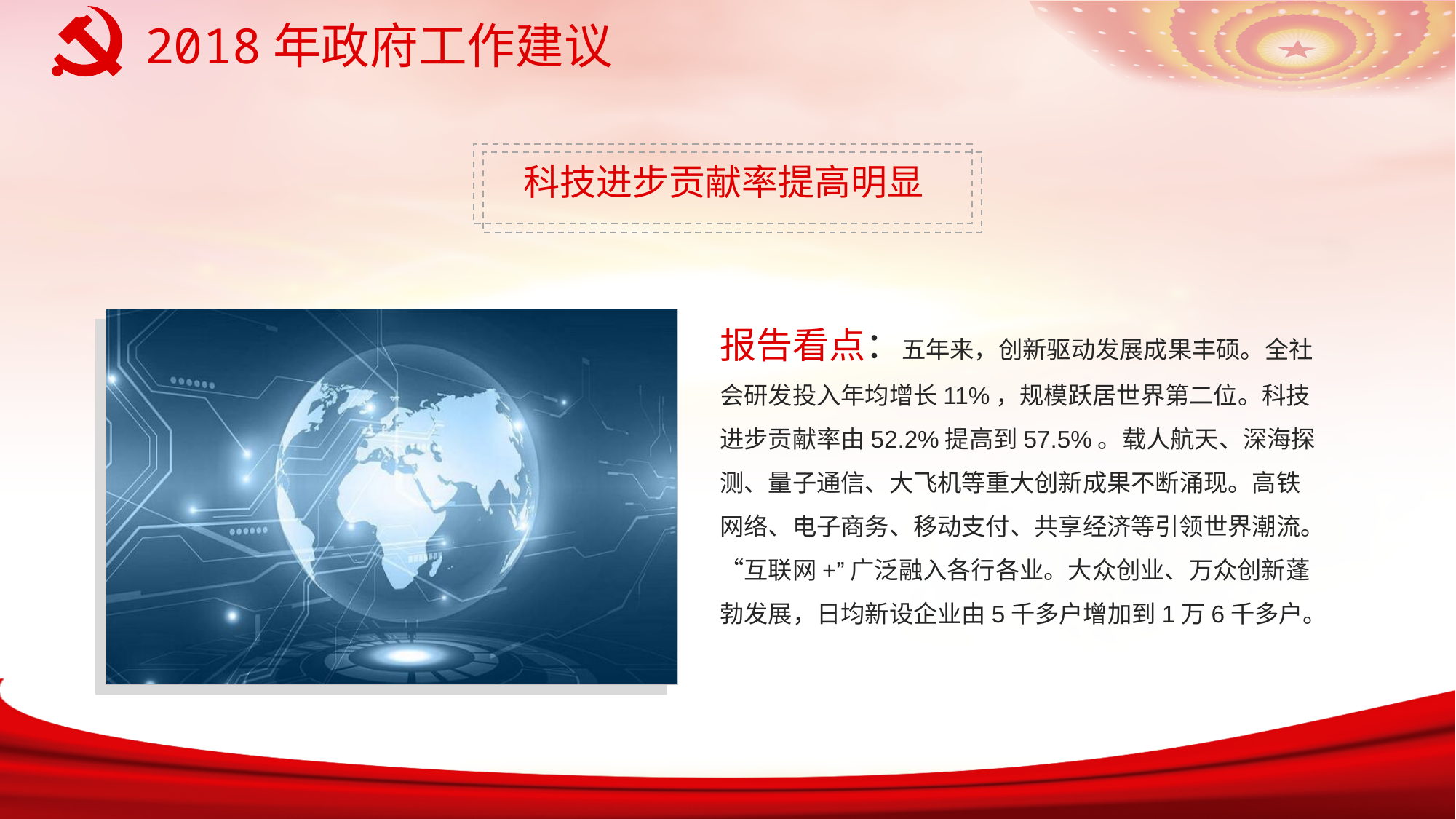

2018年政府工作建议

科技进步贡献率提高明显
报告看点：五年来，创新驱动发展成果丰硕。全社会研发投入年均增长11%，规模跃居世界第二位。科技进步贡献率由52.2%提高到57.5%。载人航天、深海探测、量子通信、大飞机等重大创新成果不断涌现。高铁网络、电子商务、移动支付、共享经济等引领世界潮流。“互联网+”广泛融入各行各业。大众创业、万众创新蓬勃发展，日均新设企业由5千多户增加到1万6千多户。